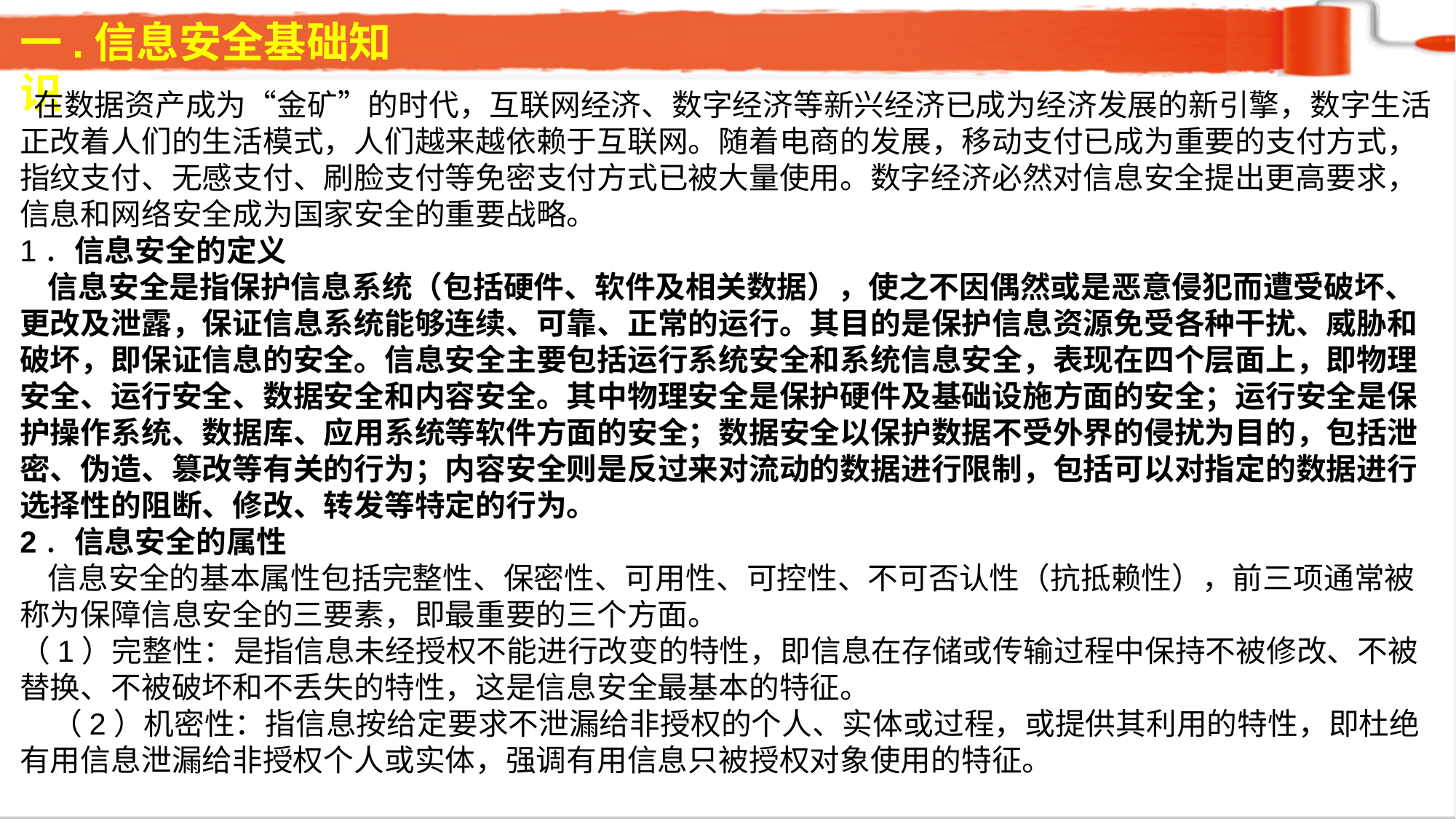

一.信息安全基础知识
 在数据资产成为“金矿”的时代，互联网经济、数字经济等新兴经济已成为经济发展的新引擎，数字生活正改着人们的生活模式，人们越来越依赖于互联网。随着电商的发展，移动支付已成为重要的支付方式，指纹支付、无感支付、刷脸支付等免密支付方式已被大量使用。数字经济必然对信息安全提出更高要求，信息和网络安全成为国家安全的重要战略。1．信息安全的定义   信息安全是指保护信息系统（包括硬件、软件及相关数据），使之不因偶然或是恶意侵犯而遭受破坏、更改及泄露，保证信息系统能够连续、可靠、正常的运行。其目的是保护信息资源免受各种干扰、威胁和破坏，即保证信息的安全。信息安全主要包括运行系统安全和系统信息安全，表现在四个层面上，即物理安全、运行安全、数据安全和内容安全。其中物理安全是保护硬件及基础设施方面的安全；运行安全是保护操作系统、数据库、应用系统等软件方面的安全；数据安全以保护数据不受外界的侵扰为目的，包括泄密、伪造、篡改等有关的行为；内容安全则是反过来对流动的数据进行限制，包括可以对指定的数据进行选择性的阻断、修改、转发等特定的行为。2．信息安全的属性   信息安全的基本属性包括完整性、保密性、可用性、可控性、不可否认性（抗抵赖性），前三项通常被称为保障信息安全的三要素，即最重要的三个方面。（1）完整性：是指信息未经授权不能进行改变的特性，即信息在存储或传输过程中保持不被修改、不被替换、不被破坏和不丢失的特性，这是信息安全最基本的特征。（2）机密性：指信息按给定要求不泄漏给非授权的个人、实体或过程，或提供其利用的特性，即杜绝有用信息泄漏给非授权个人或实体，强调有用信息只被授权对象使用的特征。